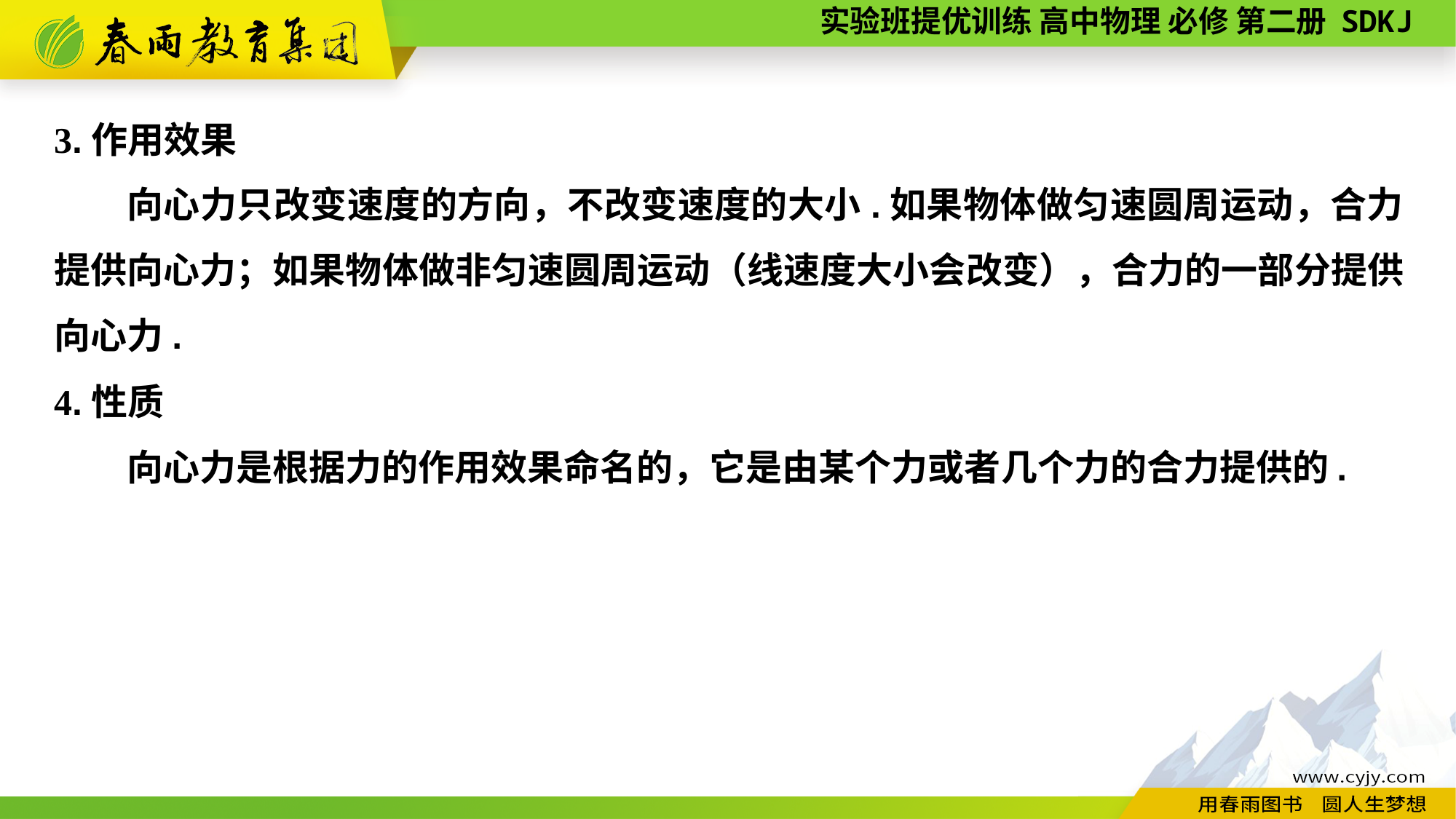

3.作用效果
向心力只改变速度的方向，不改变速度的大小.如果物体做匀速圆周运动，合力提供向心力；如果物体做非匀速圆周运动（线速度大小会改变），合力的一部分提供向心力.
4.性质
向心力是根据力的作用效果命名的，它是由某个力或者几个力的合力提供的.